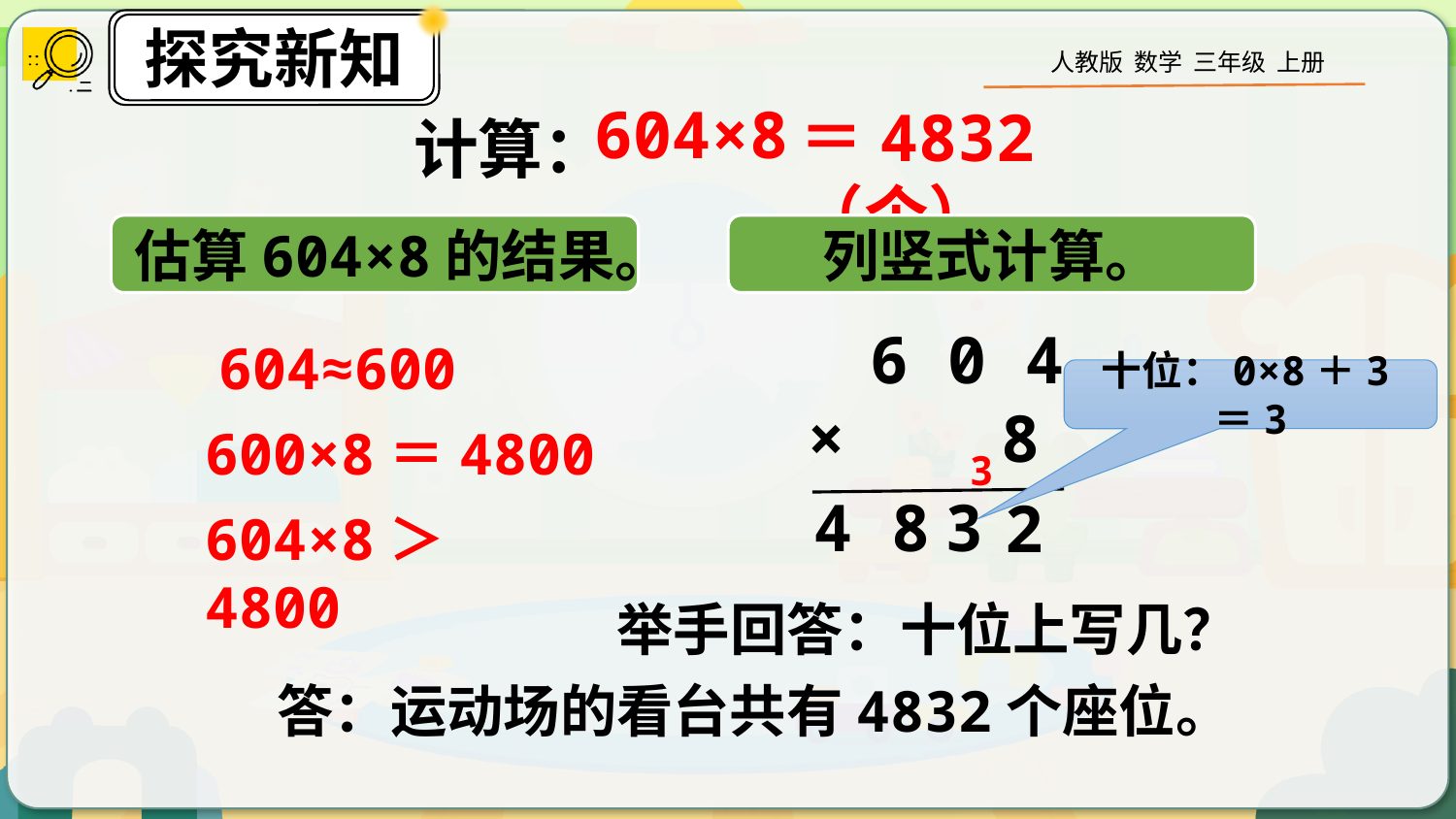

计算：
604×8
＝4832（个）
估算604×8的结果。
列竖式计算。
6 0 4
604≈600
十位：0×8＋3＝3
 3
×    8
600×8＝4800
4 8
3
2

604×8＞4800
举手回答：十位上写几？
答：运动场的看台共有4832个座位。